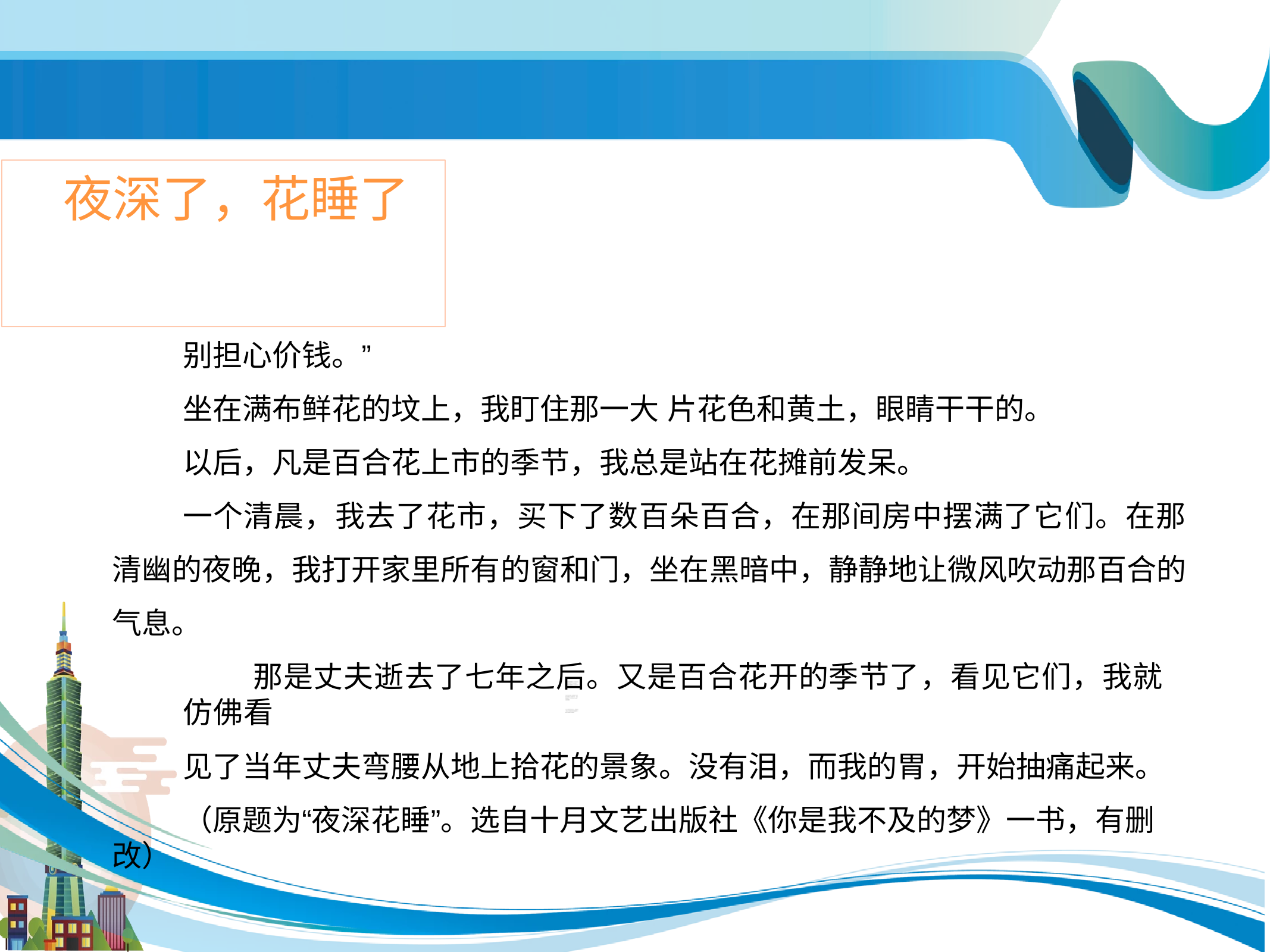

# 夜深了，花睡了
别担心价钱。”
坐在满布鲜花的坟上，我盯住那一大 片花色和黄土，眼睛干干的。 以后，凡是百合花上市的季节，我总是站在花摊前发呆。
一个清晨，我去了花市，买下了数百朵百合，在那间房中摆满了它们。在那 清幽的夜晚，我打开家里所有的窗和门，坐在黑暗中，静静地让微风吹动那百合的 气息。
那是丈夫逝去了七年之后。又是百合花开的季节了，看见它们，我就仿佛看
见了当年丈夫弯腰从地上拾花的景象。没有泪，而我的胃，开始抽痛起来。
（原题为“夜深花睡”。选自十月文艺出版社《你是我不及的梦》一书，有删改）